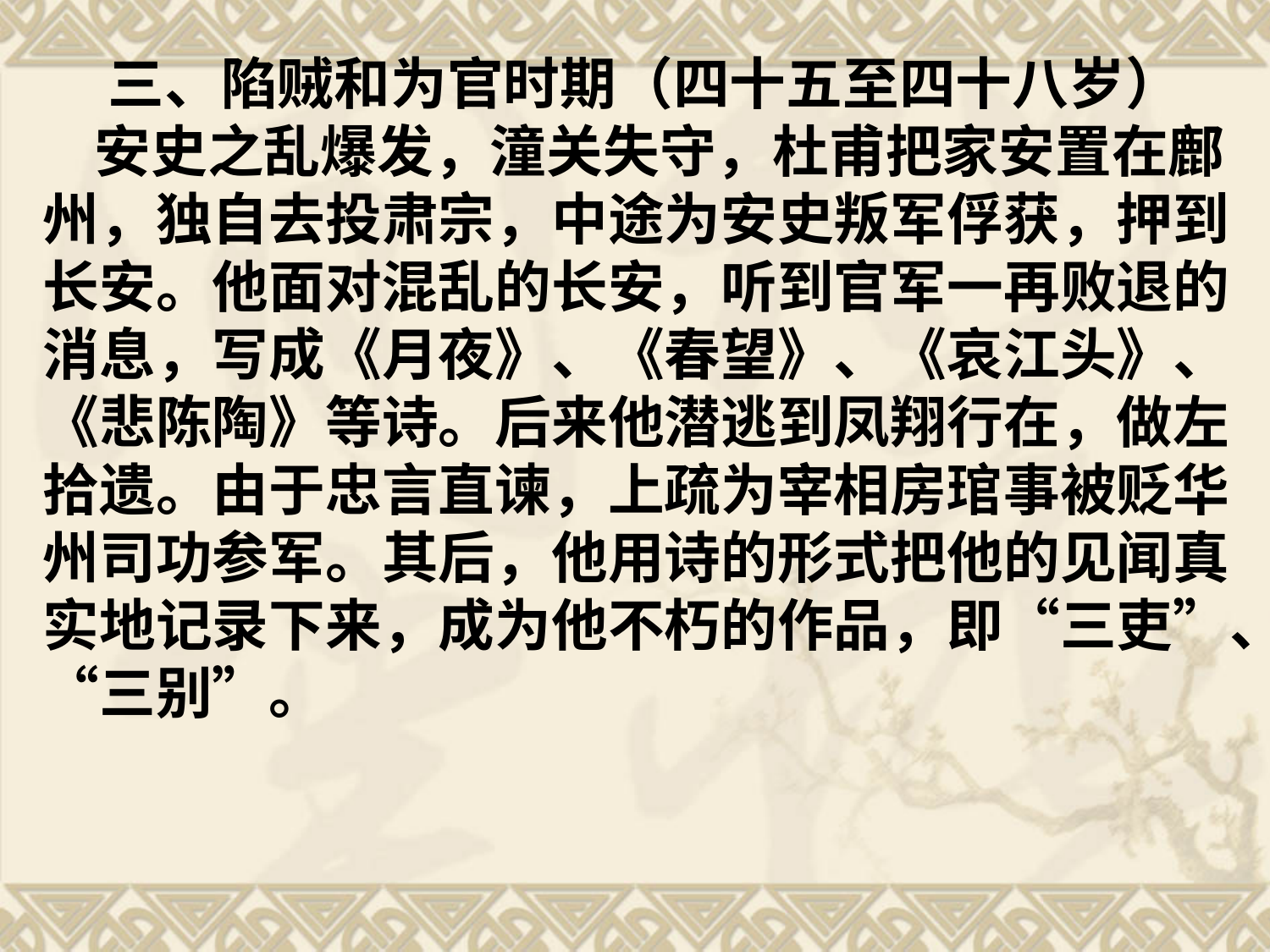

三、陷贼和为官时期（四十五至四十八岁）
    安史之乱爆发，潼关失守，杜甫把家安置在鄜州，独自去投肃宗，中途为安史叛军俘获，押到长安。他面对混乱的长安，听到官军一再败退的消息，写成《月夜》、《春望》、《哀江头》、《悲陈陶》等诗。后来他潜逃到凤翔行在，做左拾遗。由于忠言直谏，上疏为宰相房琯事被贬华州司功参军。其后，他用诗的形式把他的见闻真实地记录下来，成为他不朽的作品，即“三吏”、“三别”。